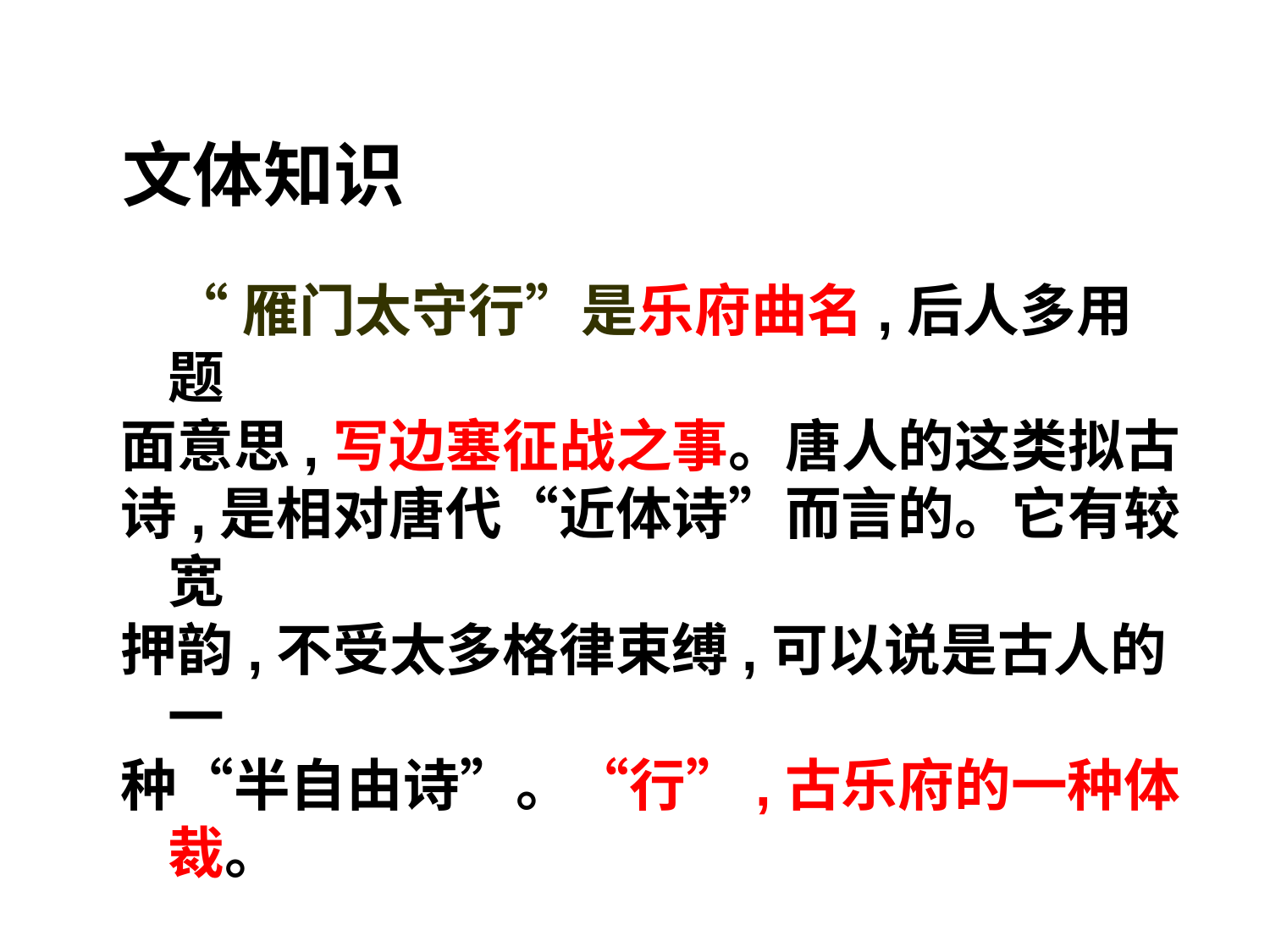

文体知识

    “雁门太守行”是乐府曲名,后人多用题
面意思,写边塞征战之事。唐人的这类拟古
诗,是相对唐代“近体诗”而言的。它有较宽
押韵,不受太多格律束缚,可以说是古人的一
种“半自由诗”。“行”,古乐府的一种体裁。